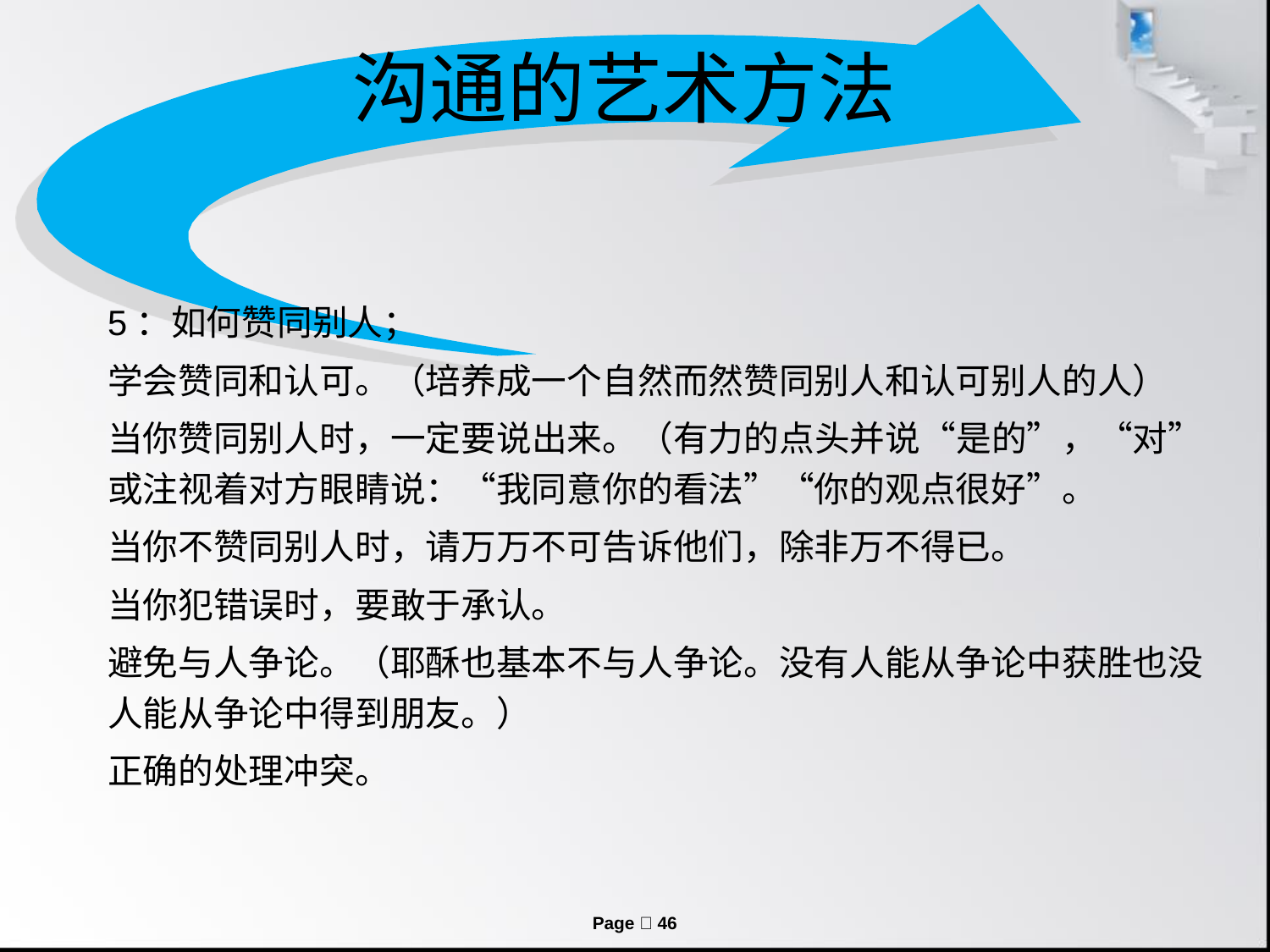

沟通的艺术方法
#
5：如何赞同别人；
学会赞同和认可。（培养成一个自然而然赞同别人和认可别人的人）
当你赞同别人时，一定要说出来。（有力的点头并说“是的”，“对”或注视着对方眼睛说：“我同意你的看法”“你的观点很好”。
当你不赞同别人时，请万万不可告诉他们，除非万不得已。
当你犯错误时，要敢于承认。
避免与人争论。（耶酥也基本不与人争论。没有人能从争论中获胜也没人能从争论中得到朋友。）
正确的处理冲突。